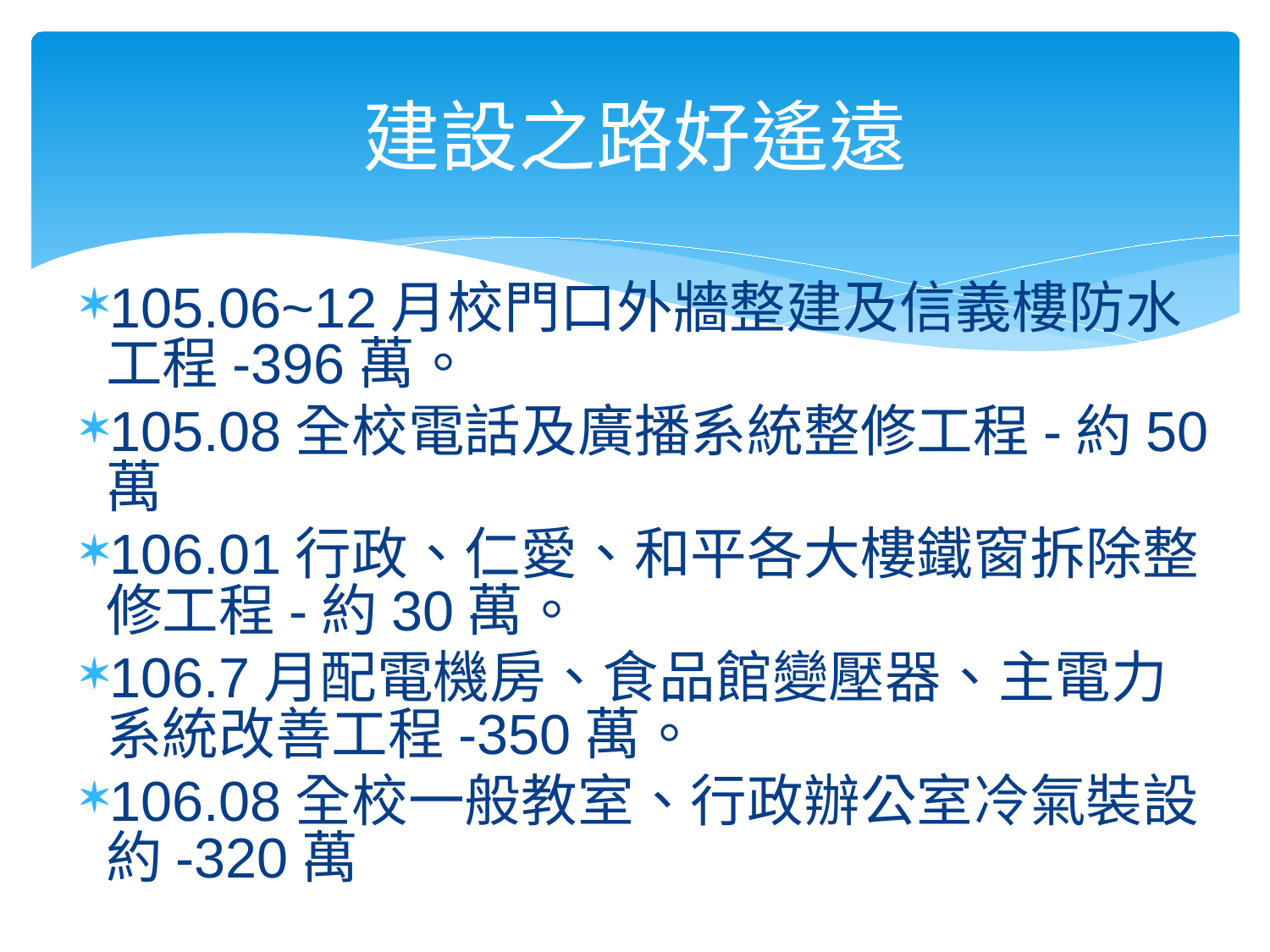

# 建設之路好遙遠
105.06~12月校門口外牆整建及信義樓防水工程-396萬。
105.08全校電話及廣播系統整修工程-約50萬
106.01行政、仁愛、和平各大樓鐵窗拆除整修工程-約30萬。
106.7月配電機房、食品館變壓器、主電力系統改善工程-350萬。
106.08全校一般教室、行政辦公室冷氣裝設約-320萬